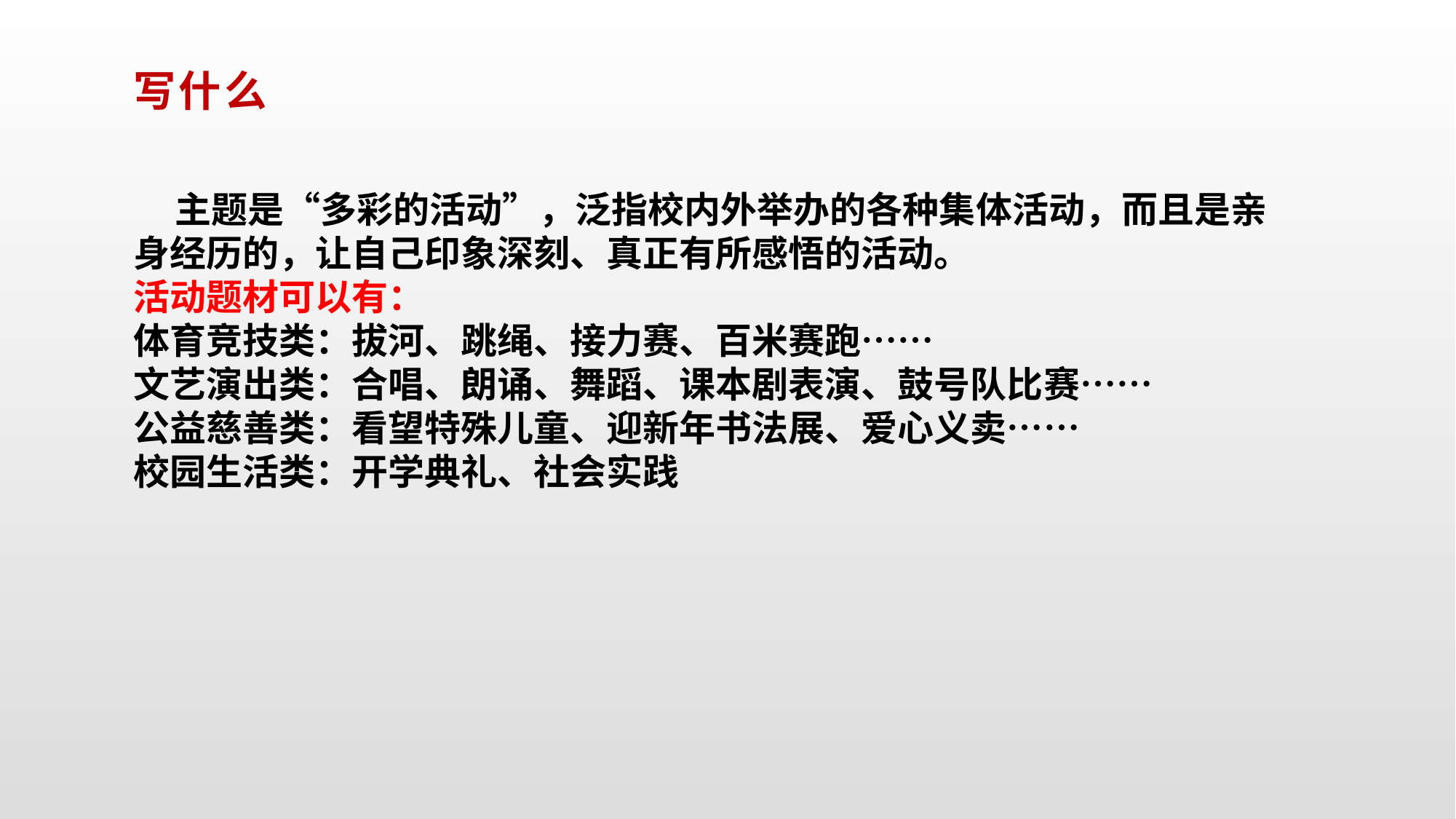

写什么

    主题是“多彩的活动”，泛指校内外举办的各种集体活动，而且是亲身经历的，让自己印象深刻、真正有所感悟的活动。
活动题材可以有：
体育竞技类：拔河、跳绳、接力赛、百米赛跑……
文艺演出类：合唱、朗诵、舞蹈、课本剧表演、鼓号队比赛……
公益慈善类：看望特殊儿童、迎新年书法展、爱心义卖……
校园生活类：开学典礼、社会实践